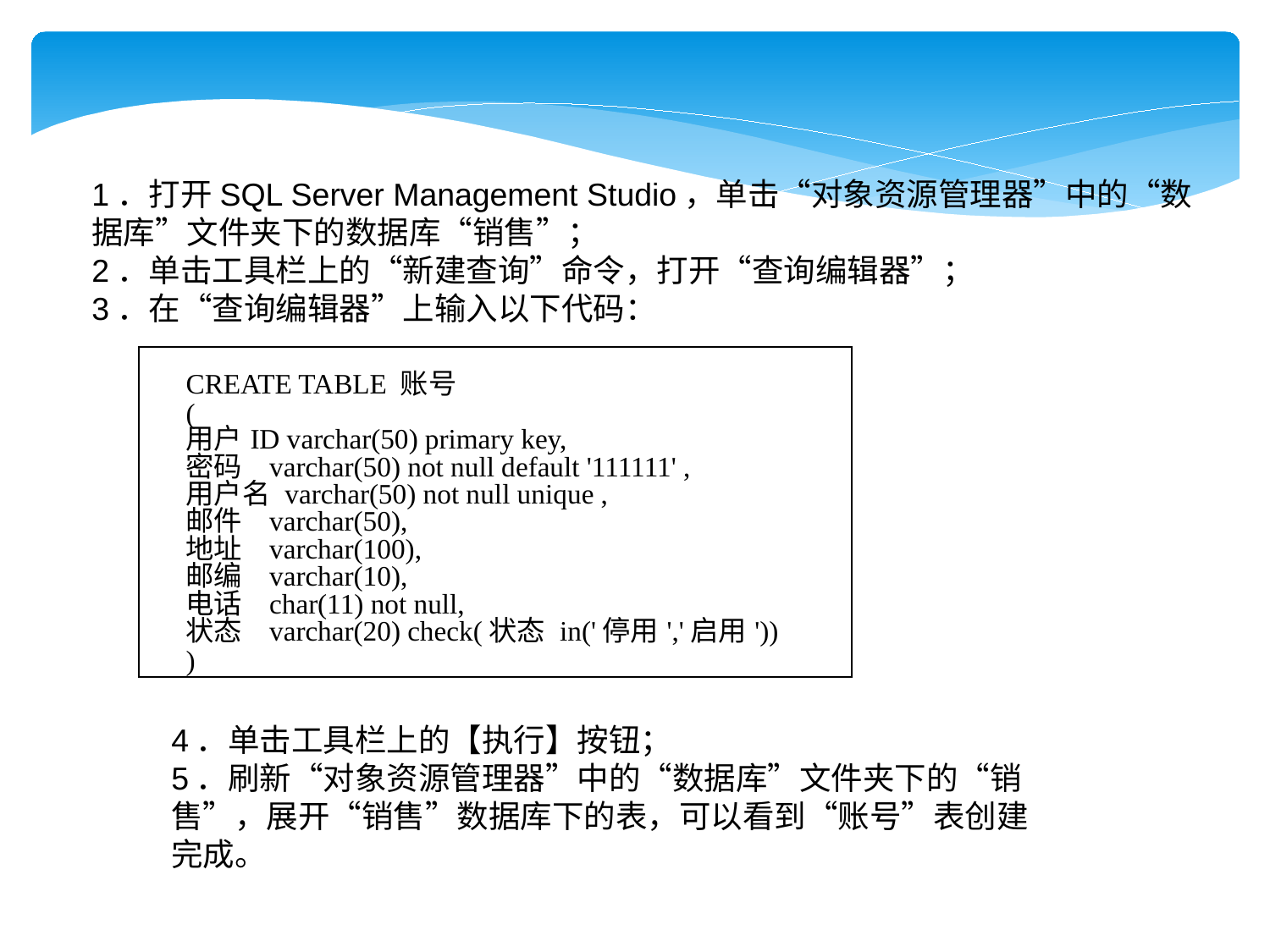

1．打开SQL Server Management Studio，单击“对象资源管理器”中的“数据库”文件夹下的数据库“销售”；
2．单击工具栏上的“新建查询”命令，打开“查询编辑器”；
3．在“查询编辑器”上输入以下代码：
| CREATE TABLE 账号 ( 用户ID varchar(50) primary key, 密码 varchar(50) not null default '111111' , 用户名 varchar(50) not null unique , 邮件 varchar(50), 地址 varchar(100), 邮编 varchar(10), 电话 char(11) not null, 状态 varchar(20) check(状态 in('停用','启用')) ) |
| --- |
4．单击工具栏上的【执行】按钮；
5．刷新“对象资源管理器”中的“数据库”文件夹下的“销售”，展开“销售”数据库下的表，可以看到“账号”表创建完成。